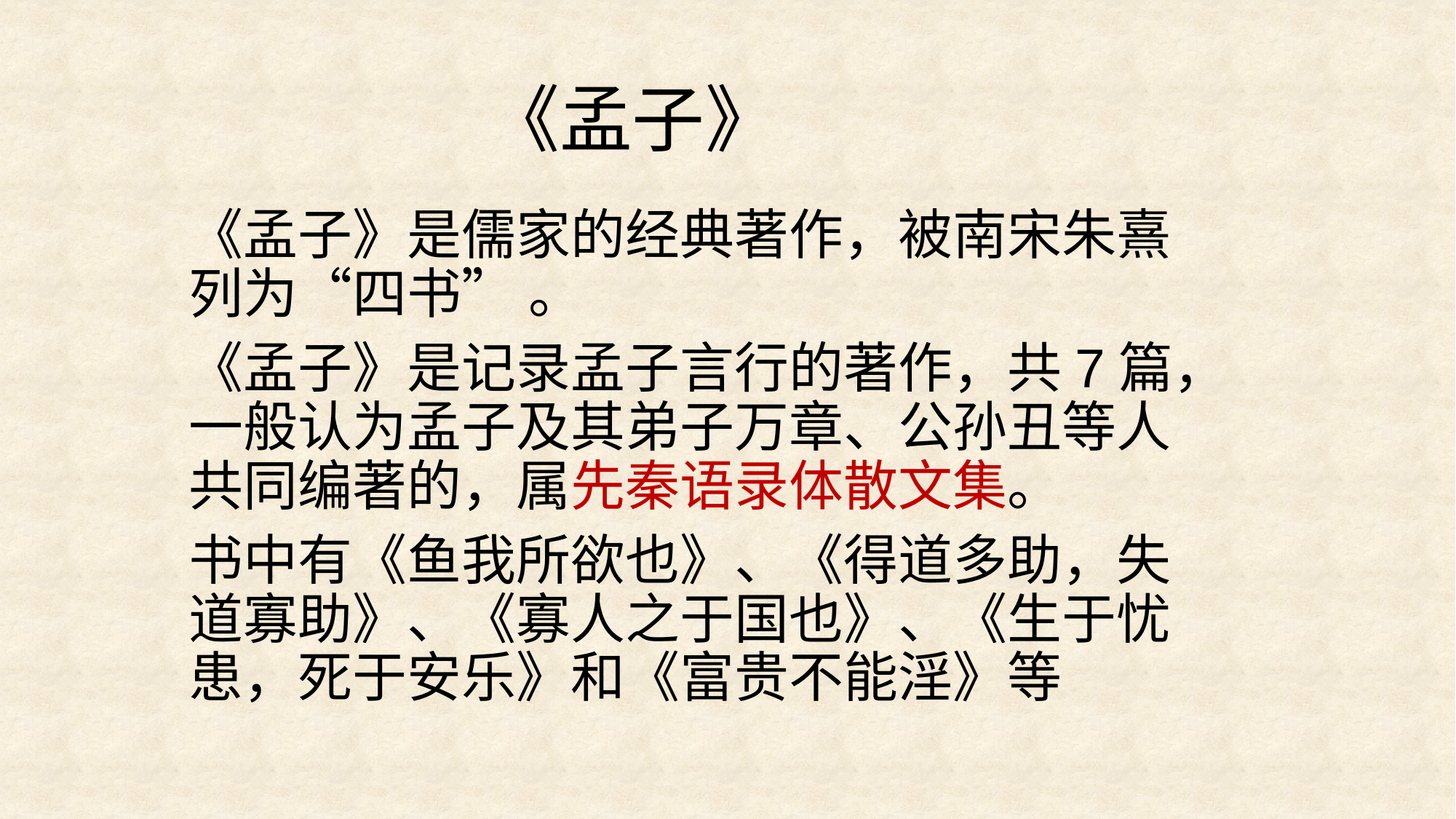

# 《孟子》
《孟子》是儒家的经典著作，被南宋朱熹列为“四书” 。
《孟子》是记录孟子言行的著作，共7篇，一般认为孟子及其弟子万章、公孙丑等人共同编著的，属先秦语录体散文集。
书中有《鱼我所欲也》、《得道多助，失道寡助》、《寡人之于国也》、《生于忧患，死于安乐》和《富贵不能淫》等